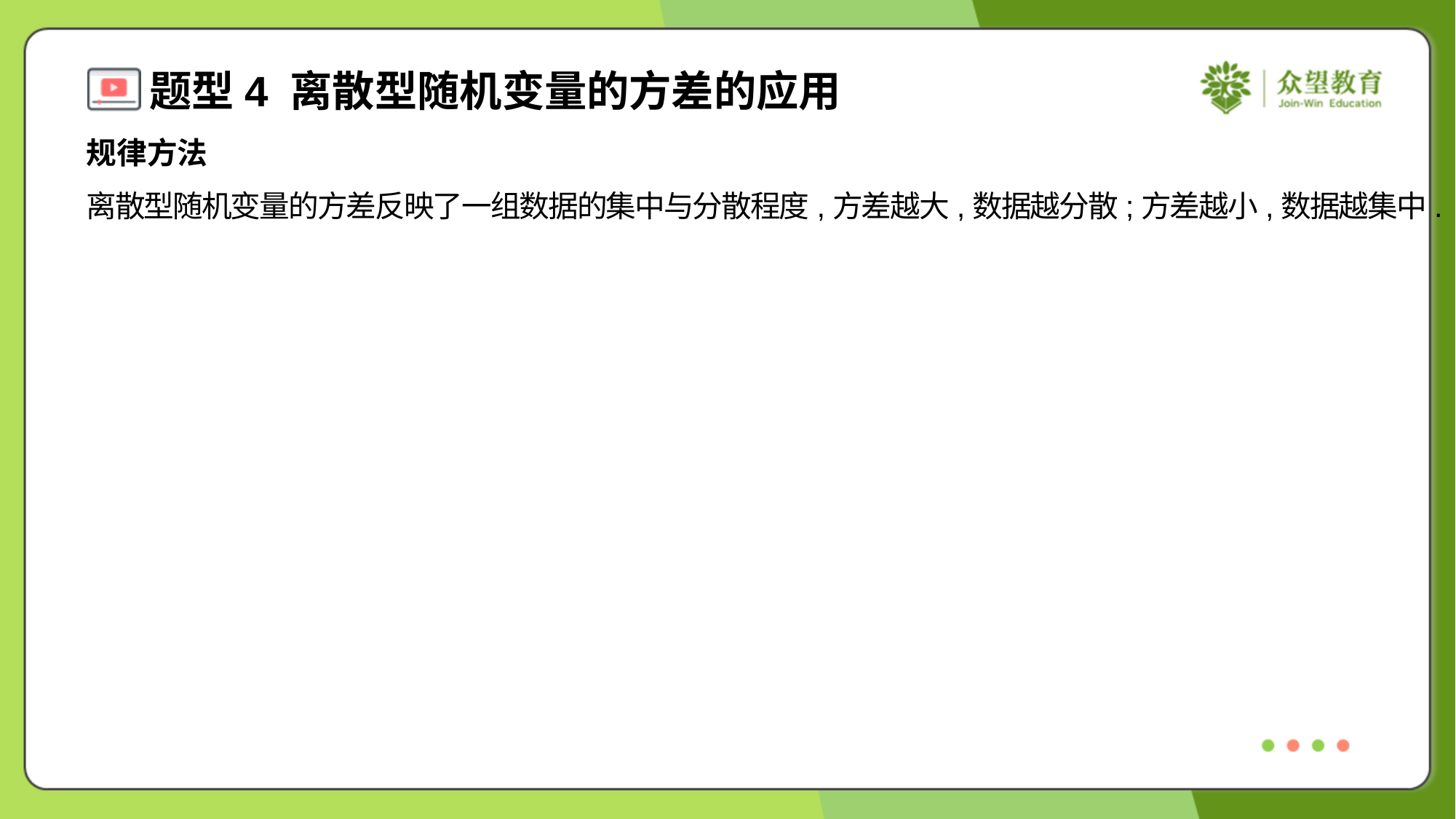

规律方法
离散型随机变量的方差反映了一组数据的集中与分散程度,方差越大,数据越分散;方差越小,数据越集中.